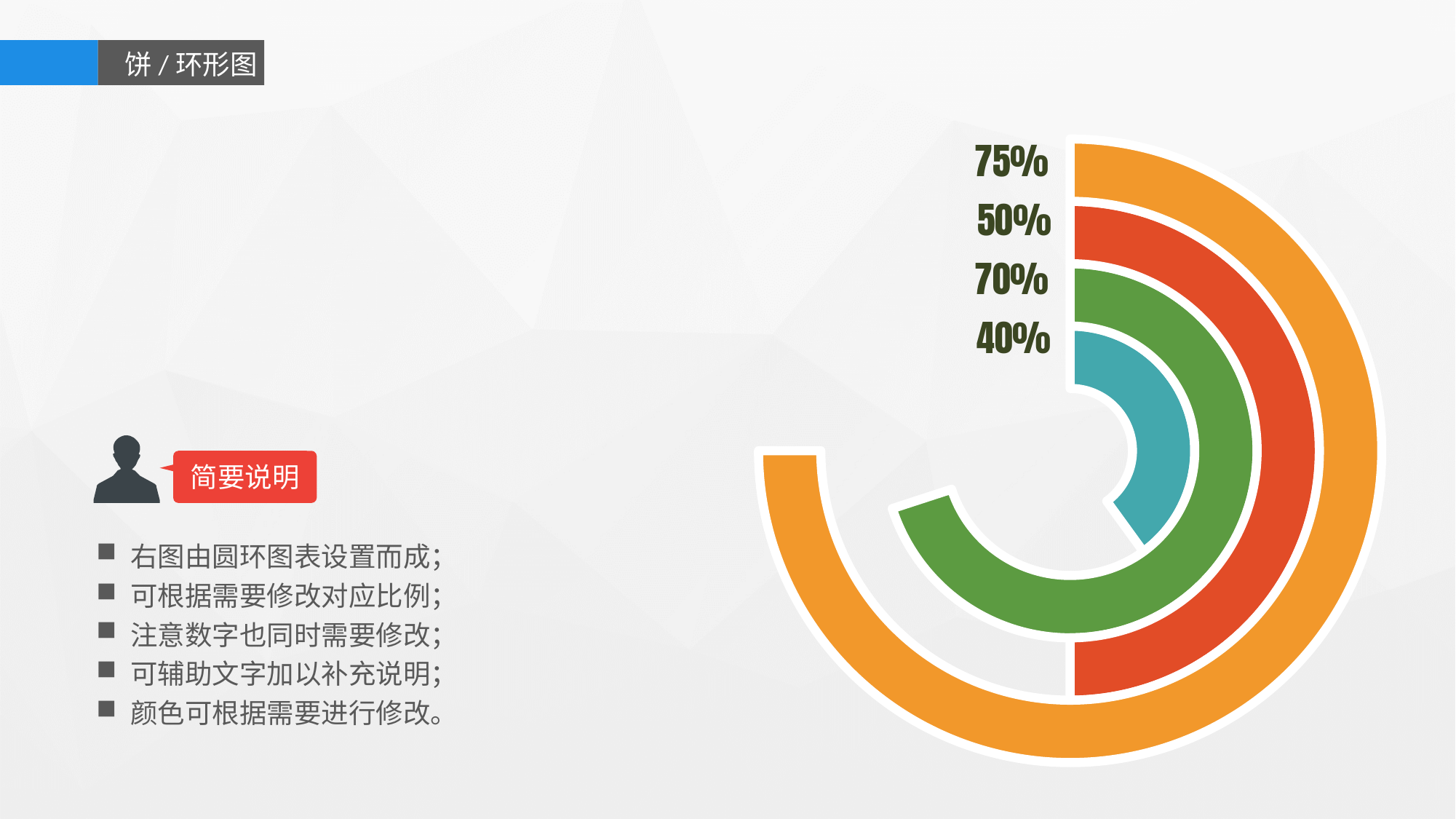

饼/环形图

### Chart

| Category | 销售额 | 列1 | 列12 | 列2 |
|---|---|---|---|---|
| 第一季度 | 4.0 | 7.0 | 5.0 | 7.5 |
75%
50%
70%
40%

简要说明

右图由圆环图表设置而成；
可根据需要修改对应比例；
注意数字也同时需要修改；
可辅助文字加以补充说明；
颜色可根据需要进行修改。